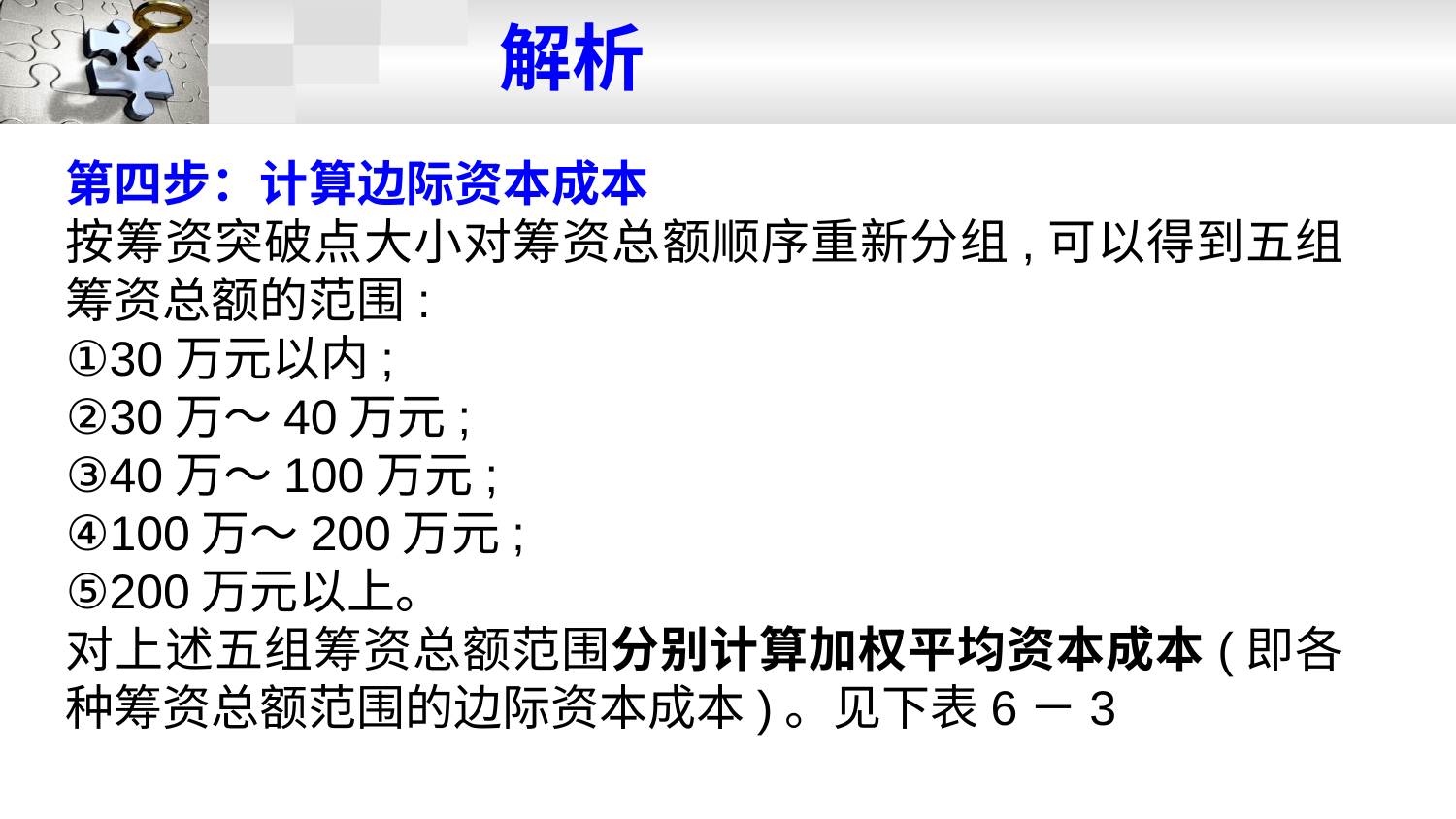

解析
第四步：计算边际资本成本
按筹资突破点大小对筹资总额顺序重新分组,可以得到五组筹资总额的范围:
①30万元以内;
②30万～40万元;
③40万～100万元;
④100万～200万元;
⑤200万元以上。
对上述五组筹资总额范围分别计算加权平均资本成本(即各种筹资总额范围的边际资本成本)。见下表6－3